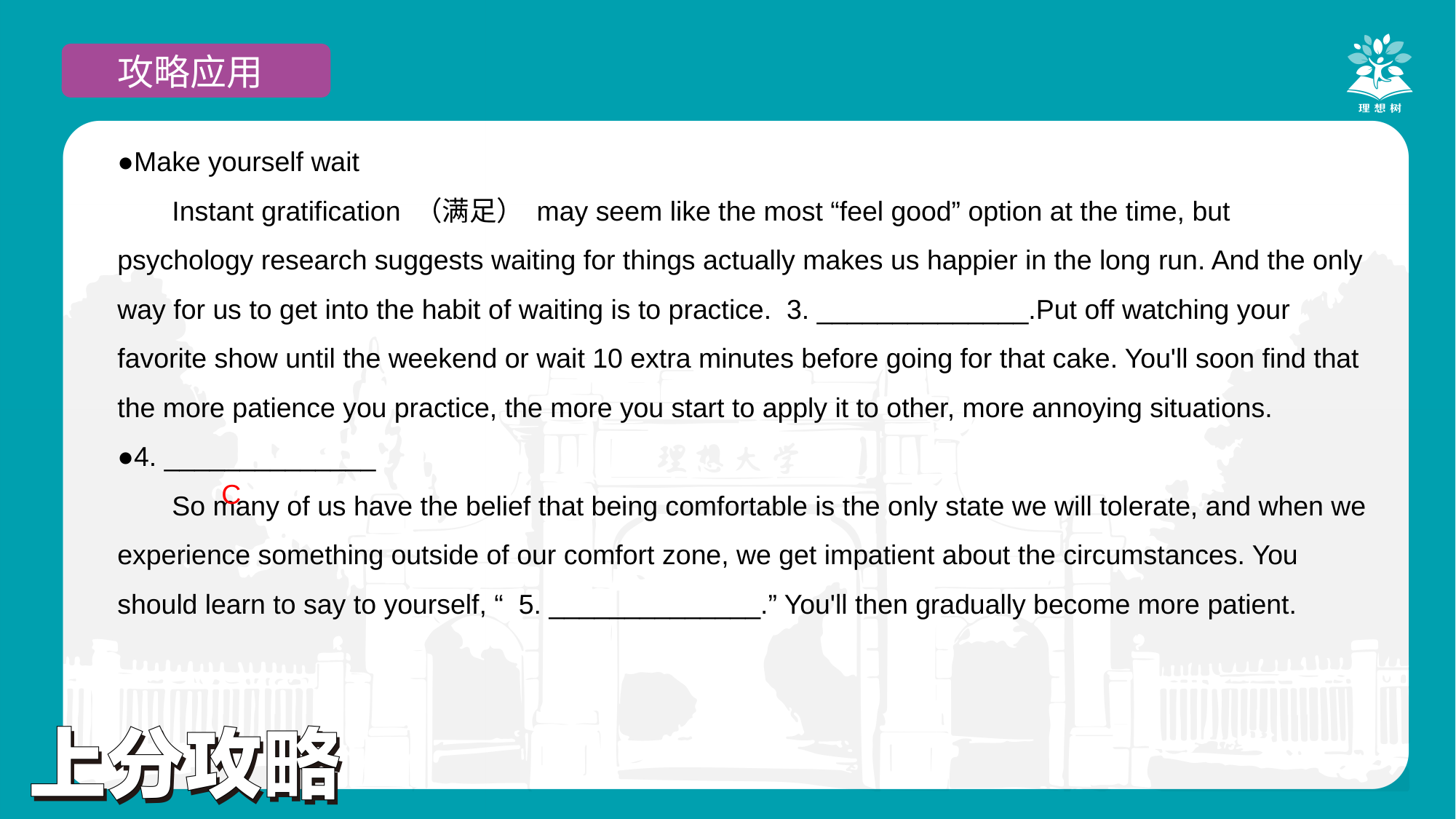

攻略应用
●Make yourself wait
Instant gratification （满足） may seem like the most “feel good” option at the time, but psychology research suggests waiting for things actually makes us happier in the long run. And the only way for us to get into the habit of waiting is to practice.  3. ______________.Put off watching your favorite show until the weekend or wait 10 extra minutes before going for that cake. You'll soon find that the more patience you practice, the more you start to apply it to other, more annoying situations.
●4. ______________
So many of us have the belief that being comfortable is the only state we will tolerate, and when we experience something outside of our comfort zone, we get impatient about the circumstances. You should learn to say to yourself, “  5. ______________.” You'll then gradually become more patient.
C